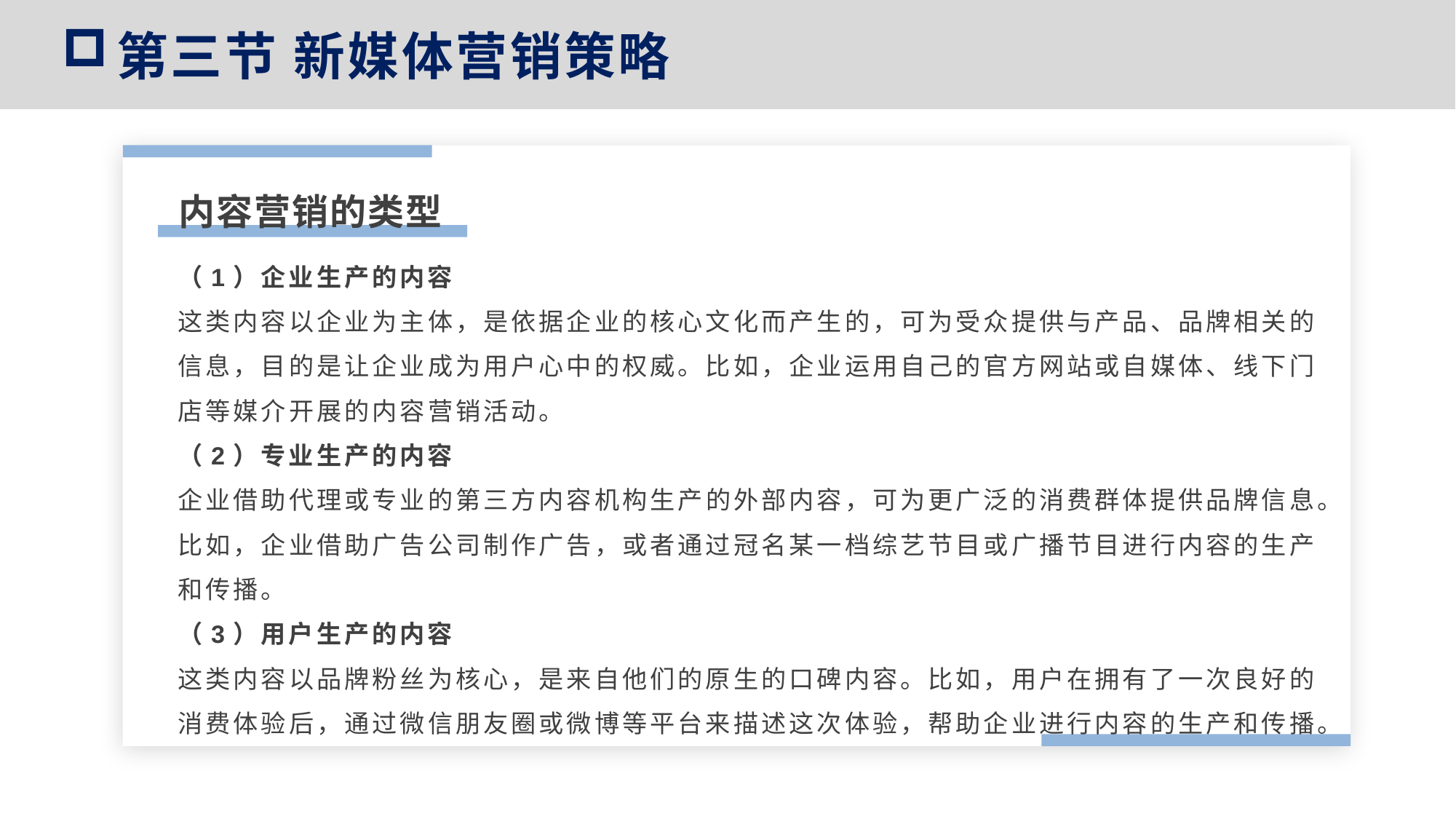

第三节 新媒体营销策略

内容营销的类型

（1）企业生产的内容
这类内容以企业为主体，是依据企业的核心文化而产生的，可为受众提供与产品、品牌相关的信息，目的是让企业成为用户心中的权威。比如，企业运用自己的官方网站或自媒体、线下门店等媒介开展的内容营销活动。
（2）专业生产的内容
企业借助代理或专业的第三方内容机构生产的外部内容，可为更广泛的消费群体提供品牌信息。比如，企业借助广告公司制作广告，或者通过冠名某一档综艺节目或广播节目进行内容的生产和传播。
（3）用户生产的内容
这类内容以品牌粉丝为核心，是来自他们的原生的口碑内容。比如，用户在拥有了一次良好的消费体验后，通过微信朋友圈或微博等平台来描述这次体验，帮助企业进行内容的生产和传播。